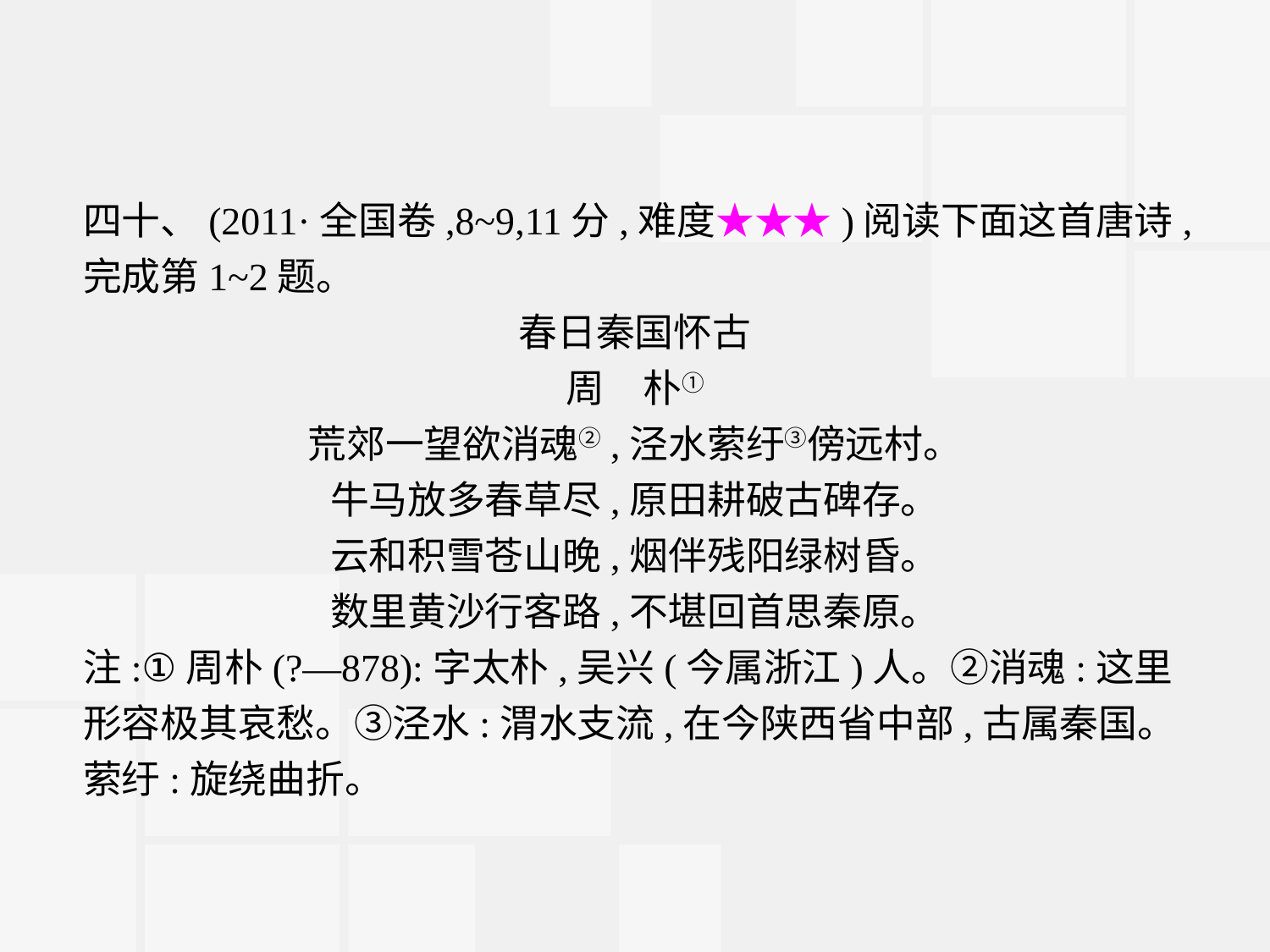

四十、(2011·全国卷,8~9,11分,难度★★★)阅读下面这首唐诗,完成第1~2题。
春日秦国怀古
周　朴①
荒郊一望欲消魂②,泾水萦纡③傍远村。
牛马放多春草尽,原田耕破古碑存。
云和积雪苍山晚,烟伴残阳绿树昏。
数里黄沙行客路,不堪回首思秦原。
注:①周朴(?—878):字太朴,吴兴(今属浙江)人。②消魂:这里形容极其哀愁。③泾水:渭水支流,在今陕西省中部,古属秦国。萦纡:旋绕曲折。